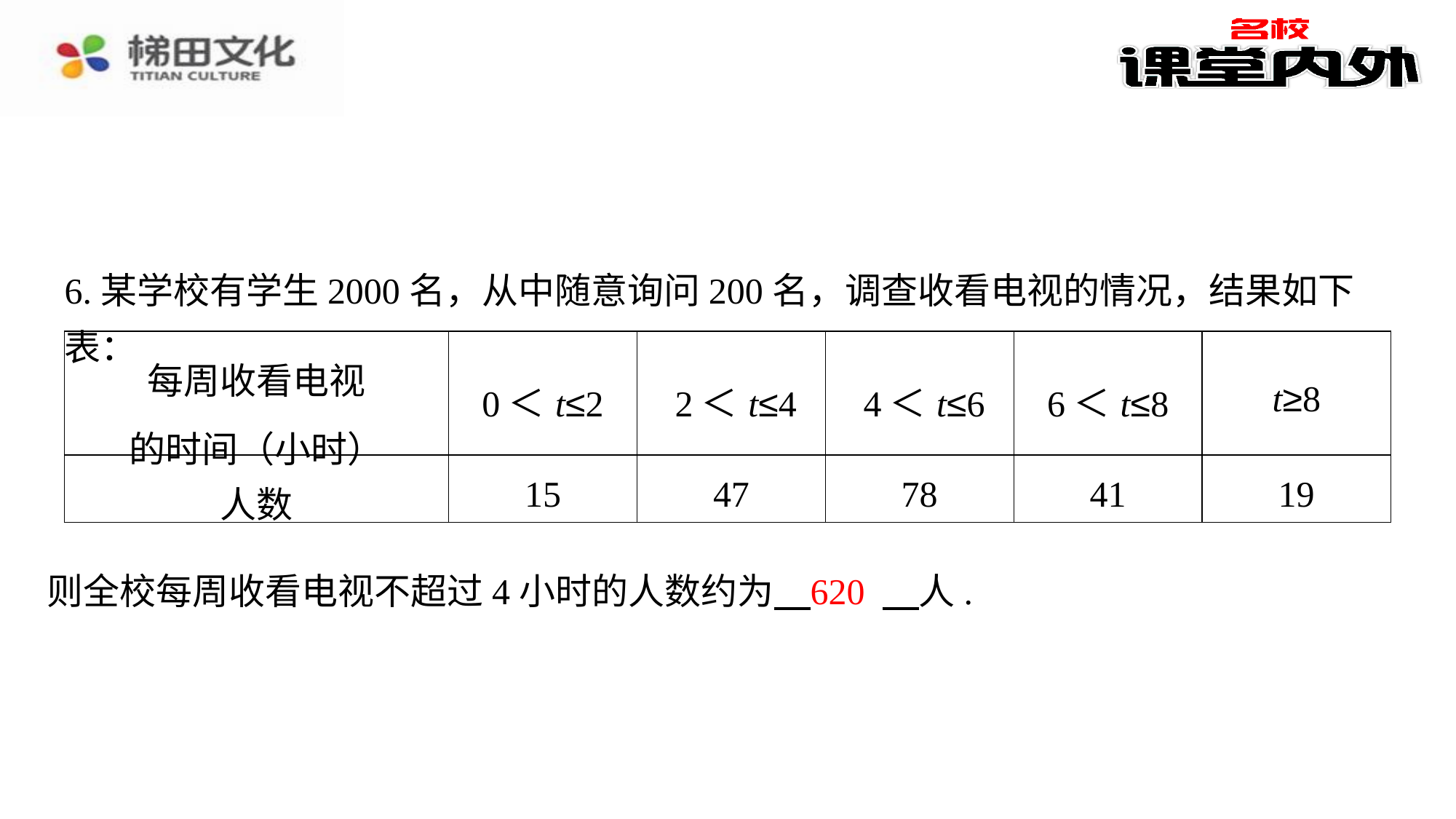

6.某学校有学生2000名，从中随意询问200名，调查收看电视的情况，结果如下表：
| 每周收看电视 的时间（小时） | 0＜t≤2 | 2＜t≤4 | 4＜t≤6 | 6＜t≤8 | t≥8 |
| --- | --- | --- | --- | --- | --- |
| 人数 | 15 | 47 | 78 | 41 | 19 |
620
则全校每周收看电视不超过4小时的人数约为 　620　⁠人.